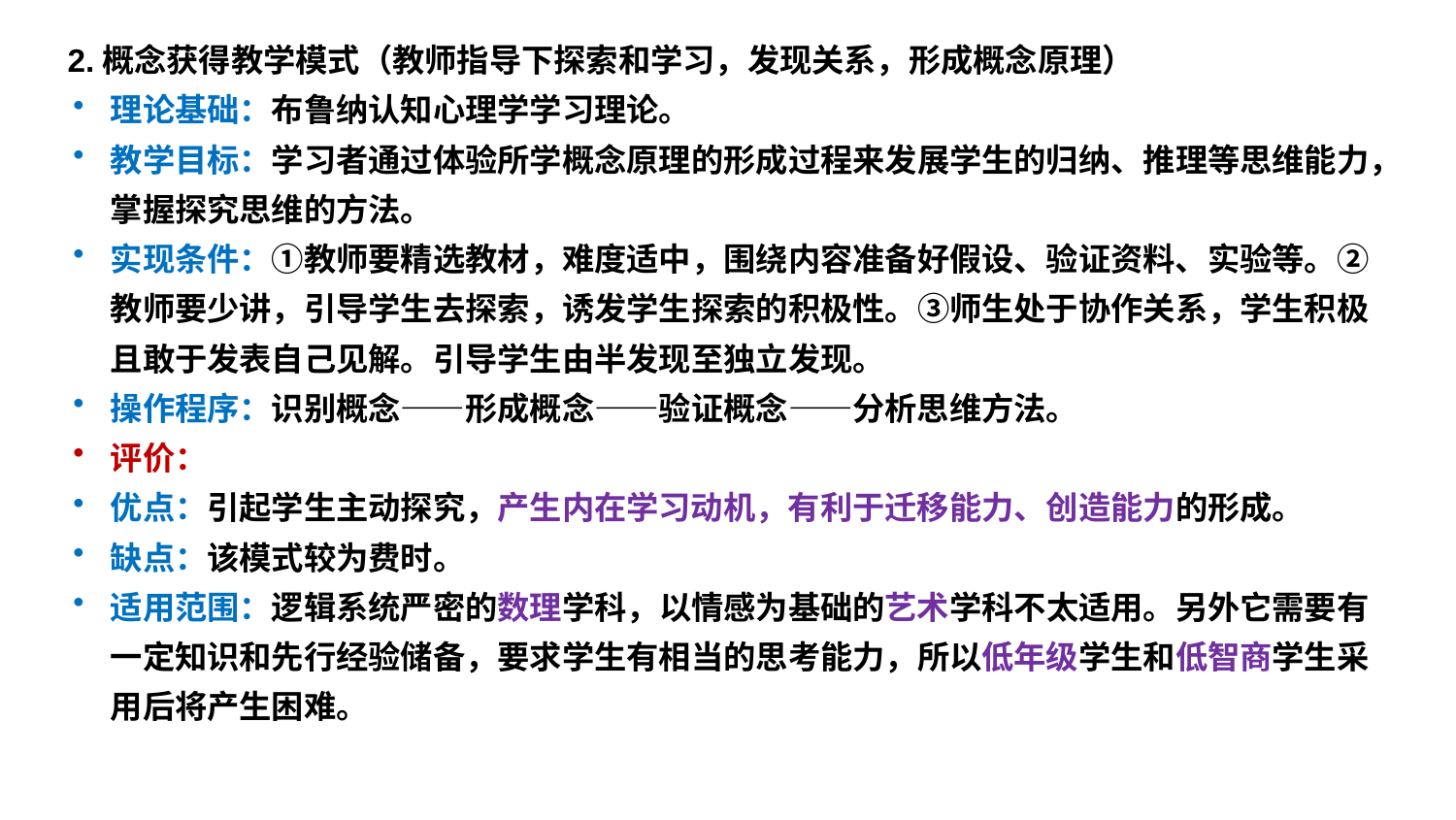

2.概念获得教学模式（教师指导下探索和学习，发现关系，形成概念原理）
理论基础：布鲁纳认知心理学学习理论。
教学目标：学习者通过体验所学概念原理的形成过程来发展学生的归纳、推理等思维能力，掌握探究思维的方法。
实现条件：①教师要精选教材，难度适中，围绕内容准备好假设、验证资料、实验等。②教师要少讲，引导学生去探索，诱发学生探索的积极性。③师生处于协作关系，学生积极且敢于发表自己见解。引导学生由半发现至独立发现。
操作程序：识别概念——形成概念——验证概念——分析思维方法。
评价：
优点：引起学生主动探究，产生内在学习动机，有利于迁移能力、创造能力的形成。
缺点：该模式较为费时。
适用范围：逻辑系统严密的数理学科，以情感为基础的艺术学科不太适用。另外它需要有一定知识和先行经验储备，要求学生有相当的思考能力，所以低年级学生和低智商学生采用后将产生困难。